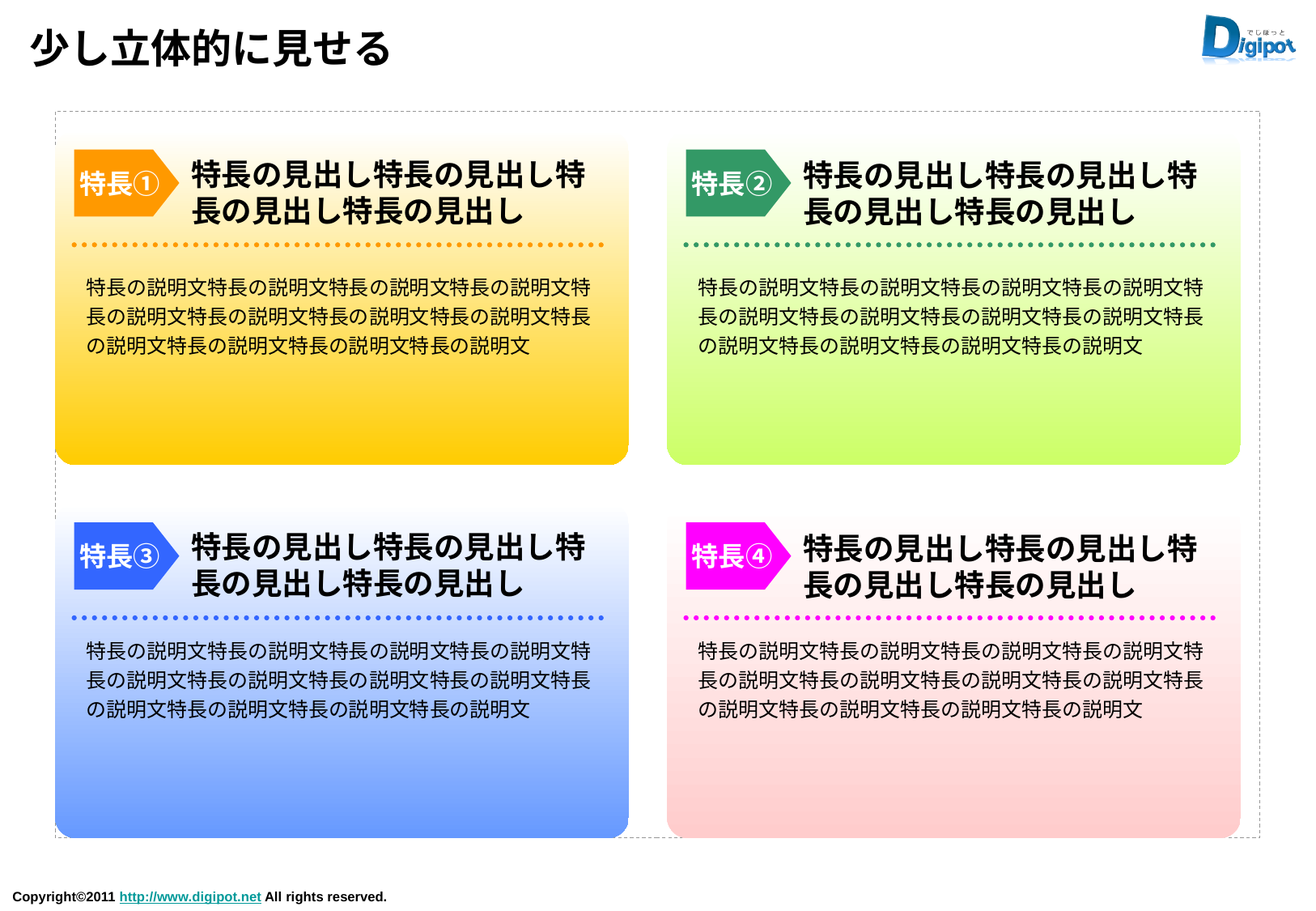

# 少し立体的に見せる

特長の見出し特長の見出し特長の見出し特長の見出し
特長①
特長②
特長の見出し特長の見出し特長の見出し特長の見出し

特長の説明文特長の説明文特長の説明文特長の説明文特長の説明文特長の説明文特長の説明文特長の説明文特長の説明文特長の説明文特長の説明文特長の説明文
特長の説明文特長の説明文特長の説明文特長の説明文特長の説明文特長の説明文特長の説明文特長の説明文特長の説明文特長の説明文特長の説明文特長の説明文

特長の見出し特長の見出し特長の見出し特長の見出し
特長③
特長④
特長の見出し特長の見出し特長の見出し特長の見出し

特長の説明文特長の説明文特長の説明文特長の説明文特長の説明文特長の説明文特長の説明文特長の説明文特長の説明文特長の説明文特長の説明文特長の説明文
特長の説明文特長の説明文特長の説明文特長の説明文特長の説明文特長の説明文特長の説明文特長の説明文特長の説明文特長の説明文特長の説明文特長の説明文